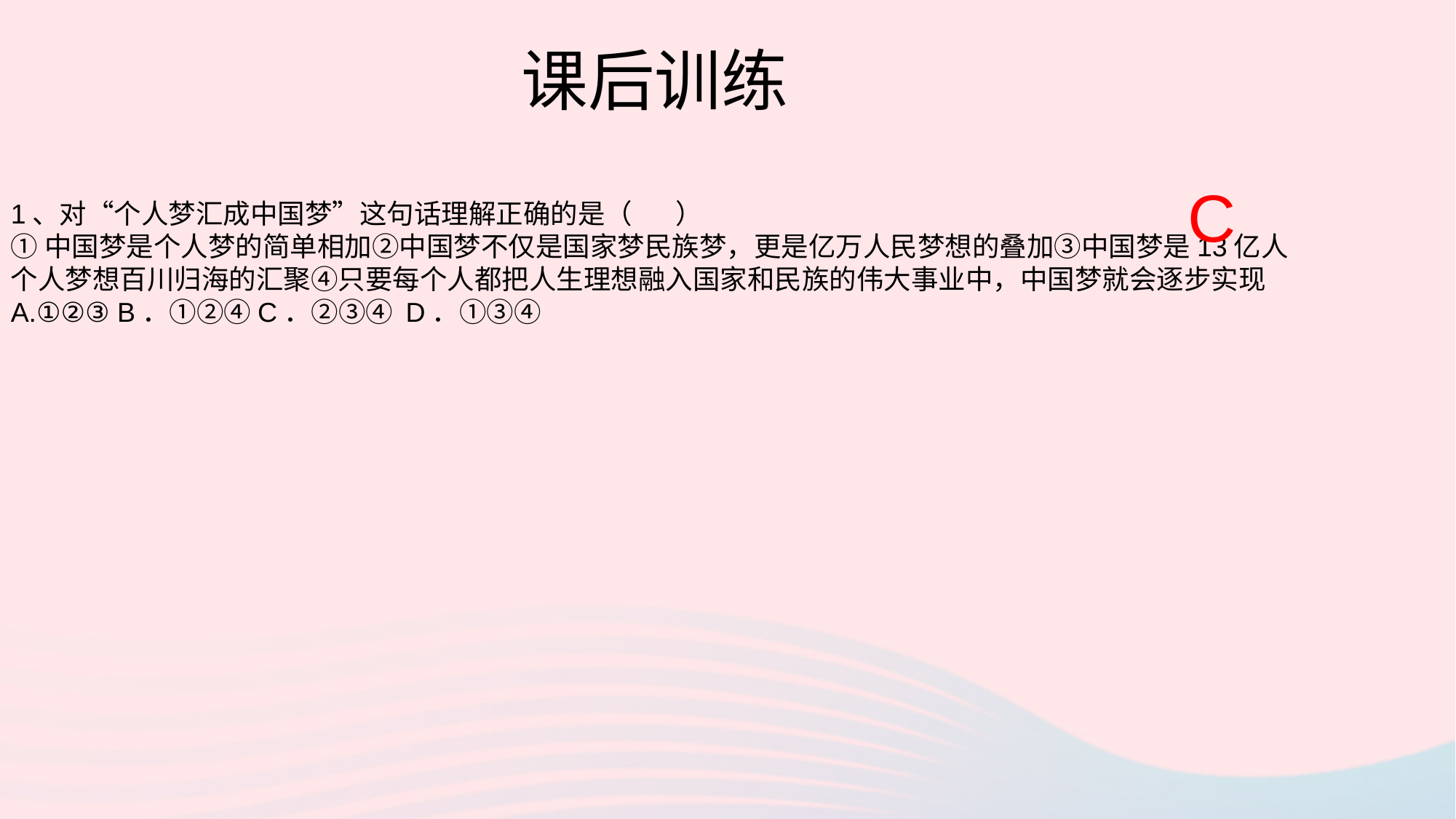

课后训练
C
1、对“个人梦汇成中国梦”这句话理解正确的是（       ）
①中国梦是个人梦的简单相加②中国梦不仅是国家梦民族梦，更是亿万人民梦想的叠加③中国梦是13亿人个人梦想百川归海的汇聚④只要每个人都把人生理想融入国家和民族的伟大事业中，中国梦就会逐步实现
A.①②③ B．①②④C．②③④ D．①③④